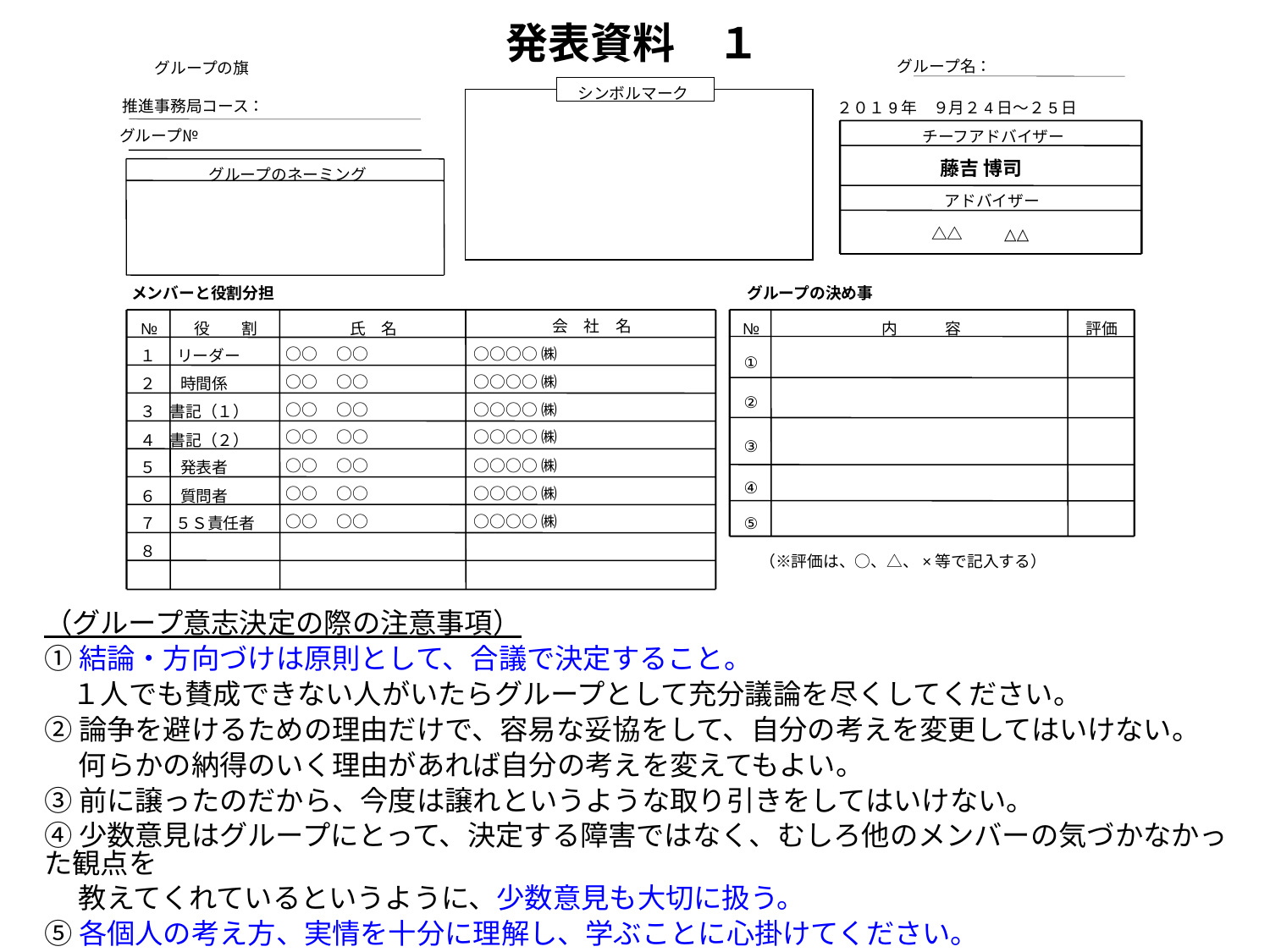

発表資料　１

グループ名：

グループの旗

シンボルマーク

推進事務局コース：
２０１9年　９月２4日～２5日

チーフアドバイザー

藤吉 博司

アドバイザー

△△
△△

グループ№

グループのネーミング

メンバーと役割分担
グループの決め事

会　社　名
№
役　　割
氏　名

○○　○○
○○○○㈱
１
リーダー

○○　○○
○○○○㈱
２
時間係

○○　○○
○○○○㈱
３
書記（１）

○○　○○
○○○○㈱
４
書記（２）

○○　○○
○○○○㈱
５
発表者

○○　○○
○○○○㈱
６
質問者

○○　○○
○○○○㈱
７
５Ｓ責任者

８

№
内　　　容
評価

①

②

③

④

⑤

（※評価は、○、△、×等で記入する）
（グループ意志決定の際の注意事項）
①結論・方向づけは原則として、合議で決定すること。
　１人でも賛成できない人がいたらグループとして充分議論を尽くしてください。
②論争を避けるための理由だけで、容易な妥協をして、自分の考えを変更してはいけない。
　 何らかの納得のいく理由があれば自分の考えを変えてもよい。
③前に譲ったのだから、今度は譲れというような取り引きをしてはいけない。
④少数意見はグループにとって、決定する障害ではなく、むしろ他のメンバーの気づかなかった観点を
　 教えてくれているというように、少数意見も大切に扱う。
⑤各個人の考え方、実情を十分に理解し、学ぶことに心掛けてください。